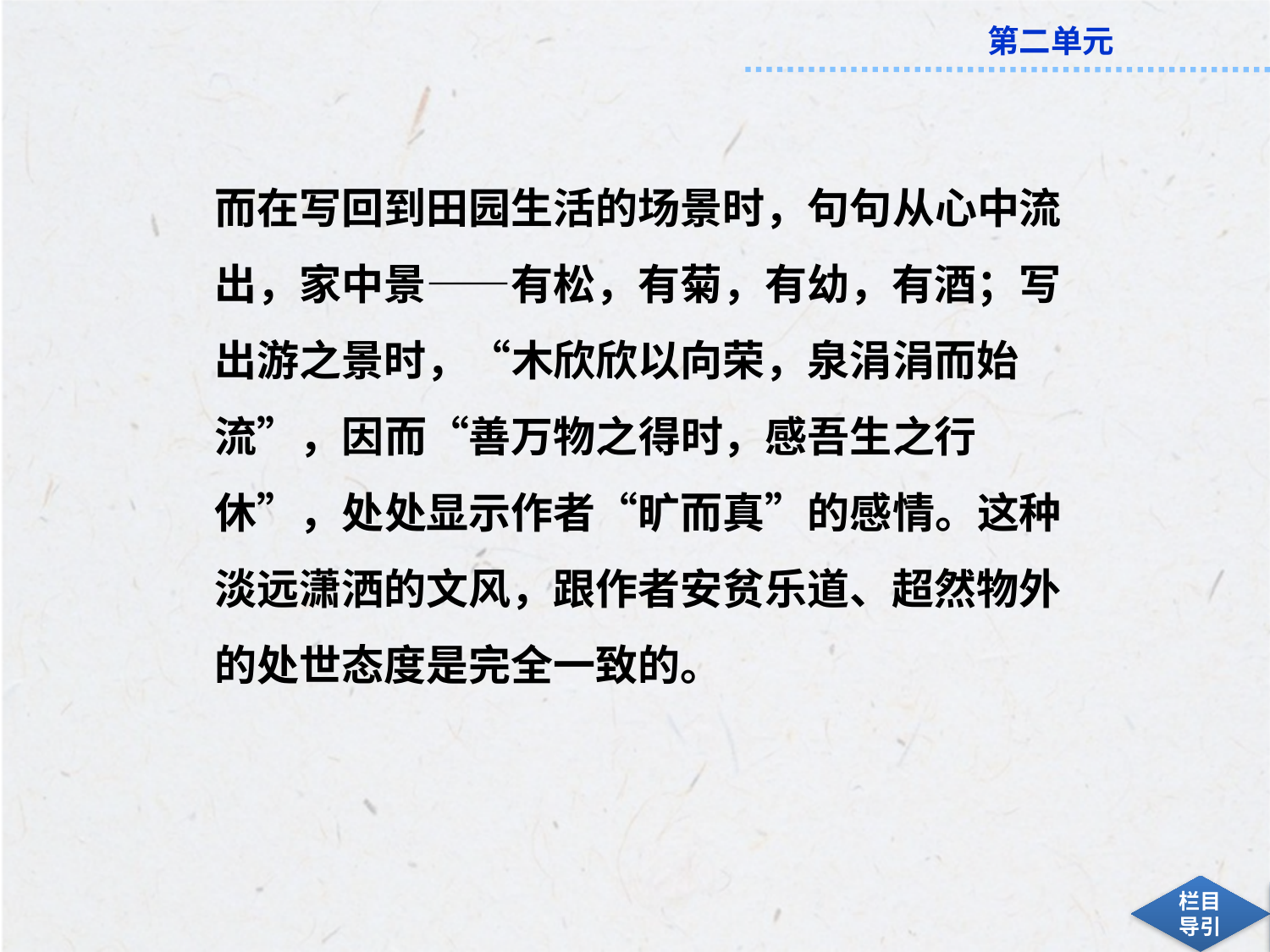

而在写回到田园生活的场景时，句句从心中流出，家中景——有松，有菊，有幼，有酒；写出游之景时，“木欣欣以向荣，泉涓涓而始流”，因而“善万物之得时，感吾生之行休”，处处显示作者“旷而真”的感情。这种淡远潇洒的文风，跟作者安贫乐道、超然物外的处世态度是完全一致的。